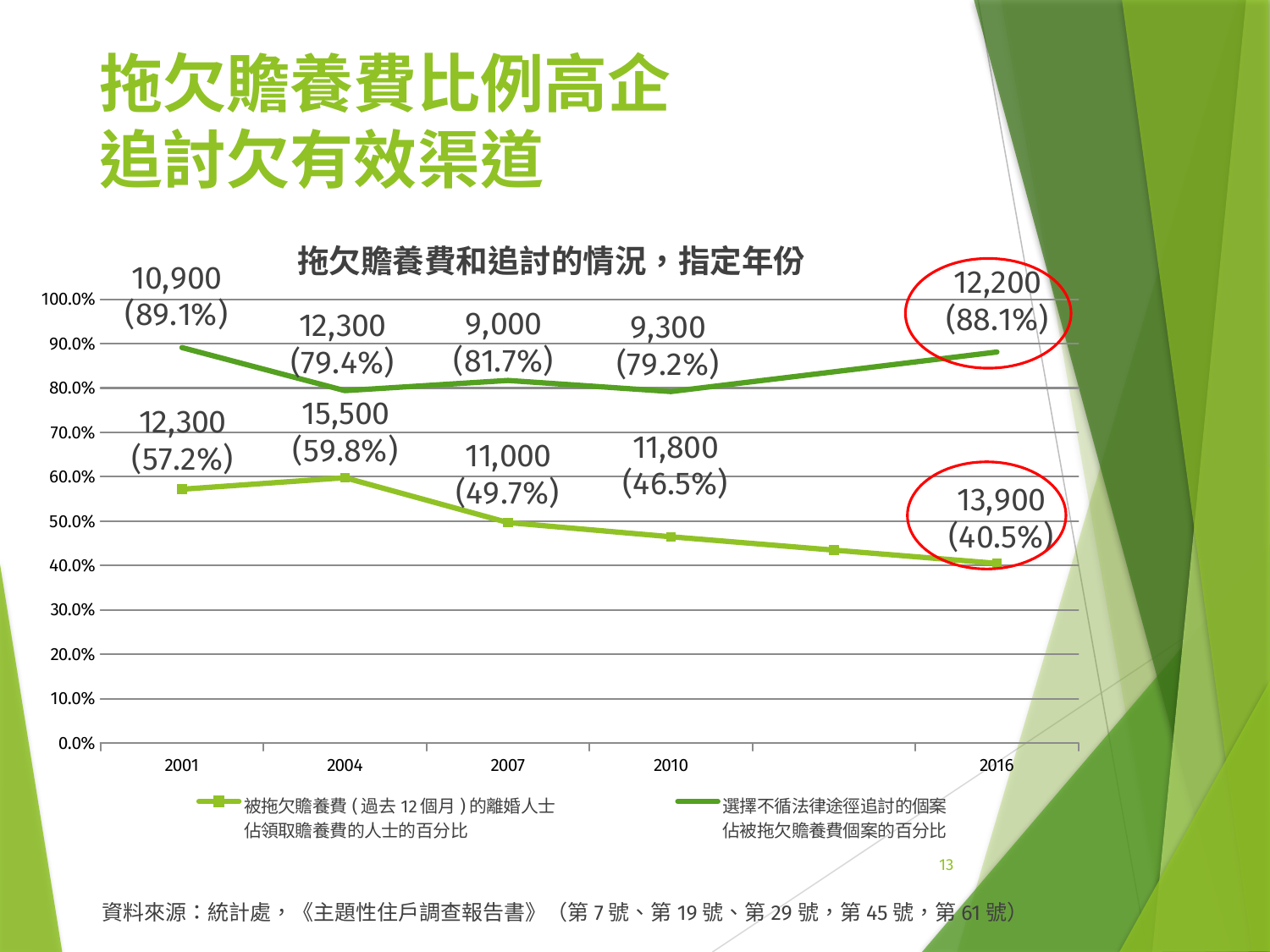

# 拖欠贍養費比例高企 追討欠有效渠道

### Chart: 拖欠贍養費和追討的情況，指定年份

| Category | 被拖欠贍養費(過去12個月)的離婚人士
佔領取贍養費的人士的百分比
 | 選擇不循法律途徑追討的個案
佔被拖欠贍養費個案的百分比
 |
|---|---|---|
| 2001 | 0.572 | 0.891 |
| 2004 | 0.598 | 0.794 |
| 2007 | 0.49700000000000005 | 0.817 |
| 2010 | 0.465 | 0.792 |
|  | 0.43500000000000005 | 0.8365 |
| 2016 | 0.4050000000000001 | 0.881 |

13
資料來源：統計處，《主題性住戶調查報告書》（第7號、第19號、第29號，第45號，第61號）